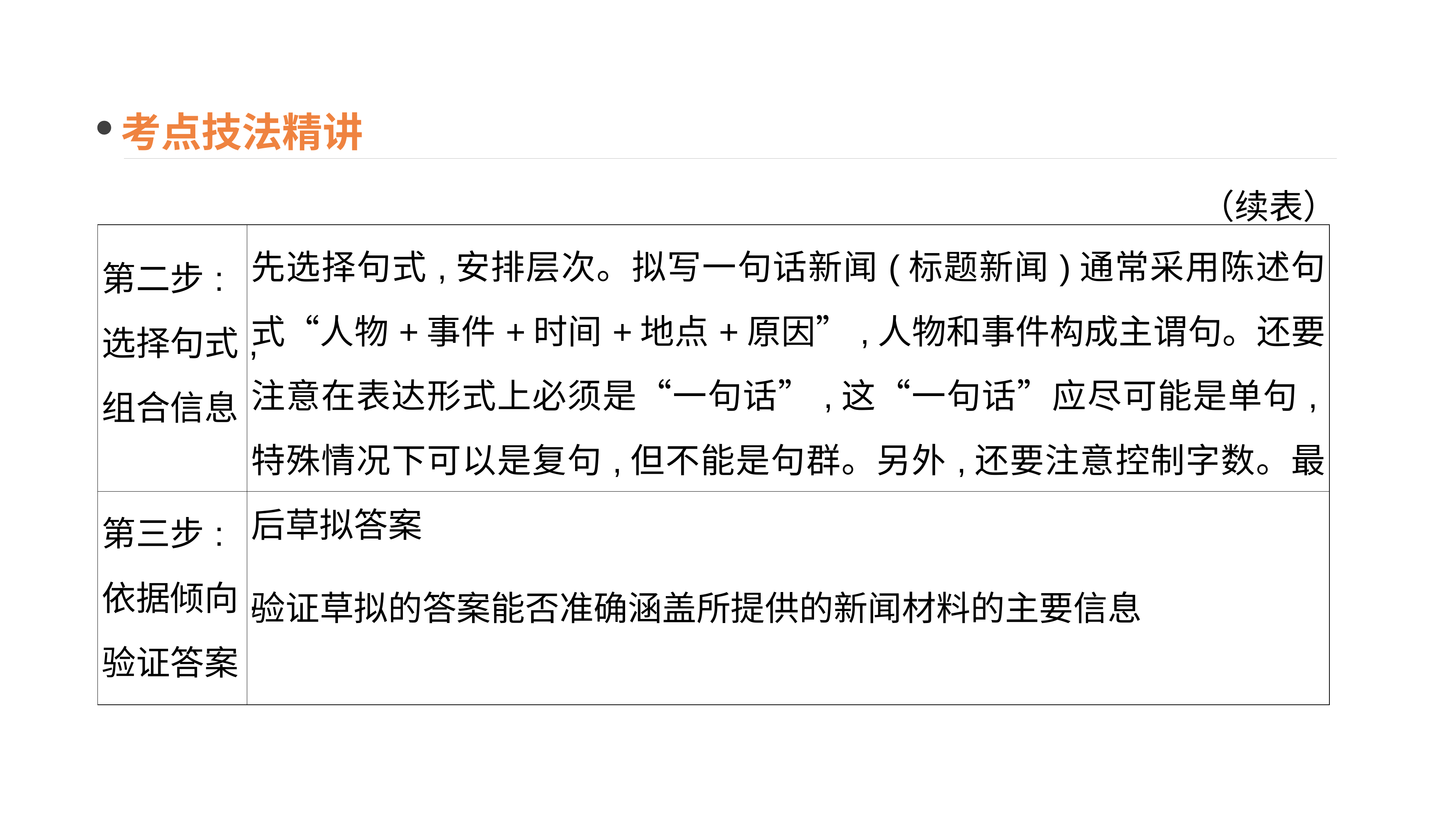

考点技法精讲

（续表）

| 第二步: 选择句式,组合信息 | 先选择句式,安排层次。拟写一句话新闻(标题新闻)通常采用陈述句式“人物+事件+时间+地点+原因”,人物和事件构成主谓句。还要注意在表达形式上必须是“一句话”,这“一句话”应尽可能是单句,特殊情况下可以是复句,但不能是句群。另外,还要注意控制字数。最后草拟答案 |
| --- | --- |
| 第三步: 依据倾向,验证答案 | 验证草拟的答案能否准确涵盖所提供的新闻材料的主要信息 |